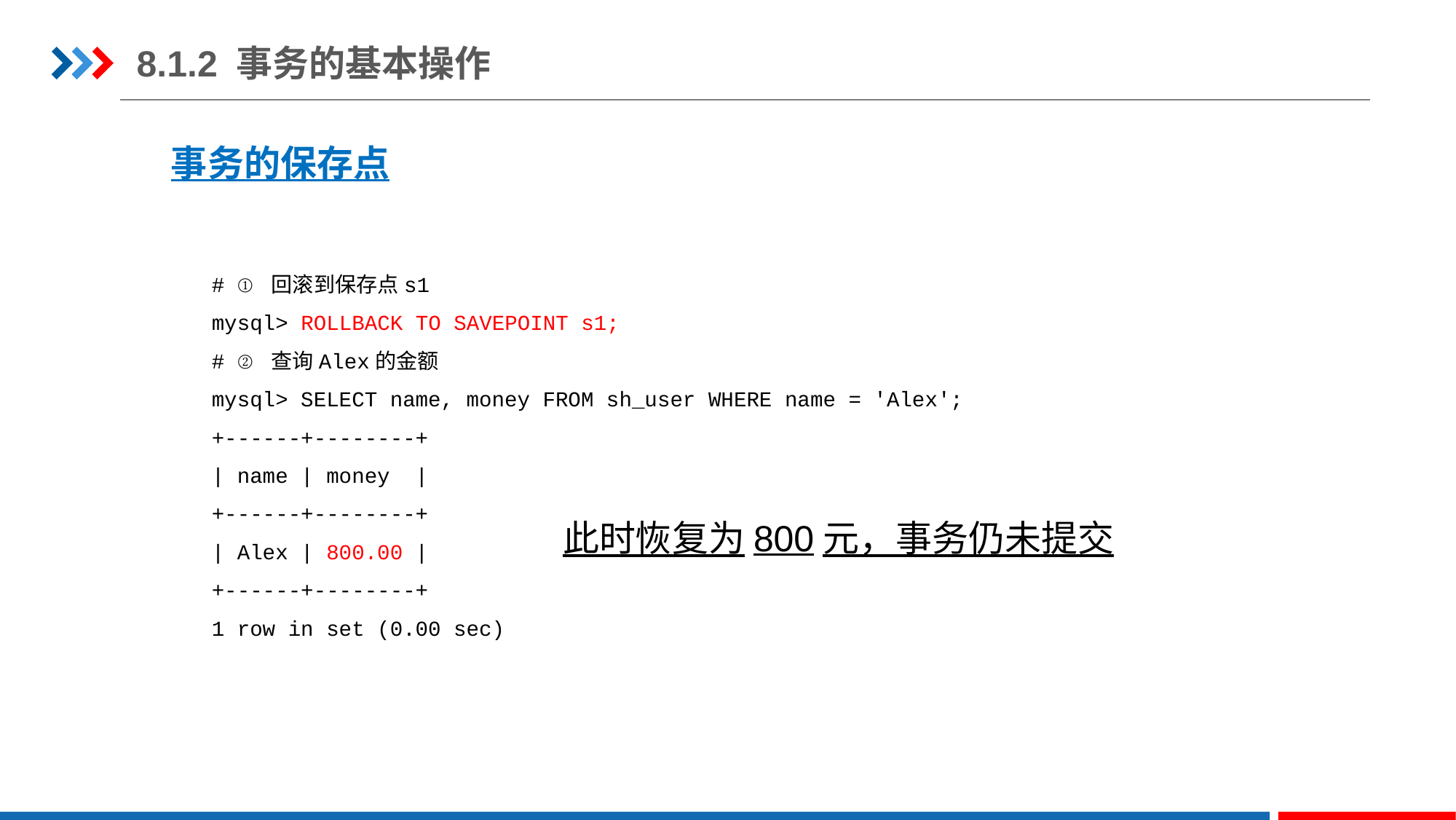

8.1.2 事务的基本操作
事务的保存点
# ① 回滚到保存点s1
mysql> ROLLBACK TO SAVEPOINT s1;
# ② 查询Alex的金额
mysql> SELECT name, money FROM sh_user WHERE name = 'Alex';
+------+--------+
| name | money  |
+------+--------+
| Alex | 800.00 |
+------+--------+
1 row in set (0.00 sec)
此时恢复为800元，事务仍未提交